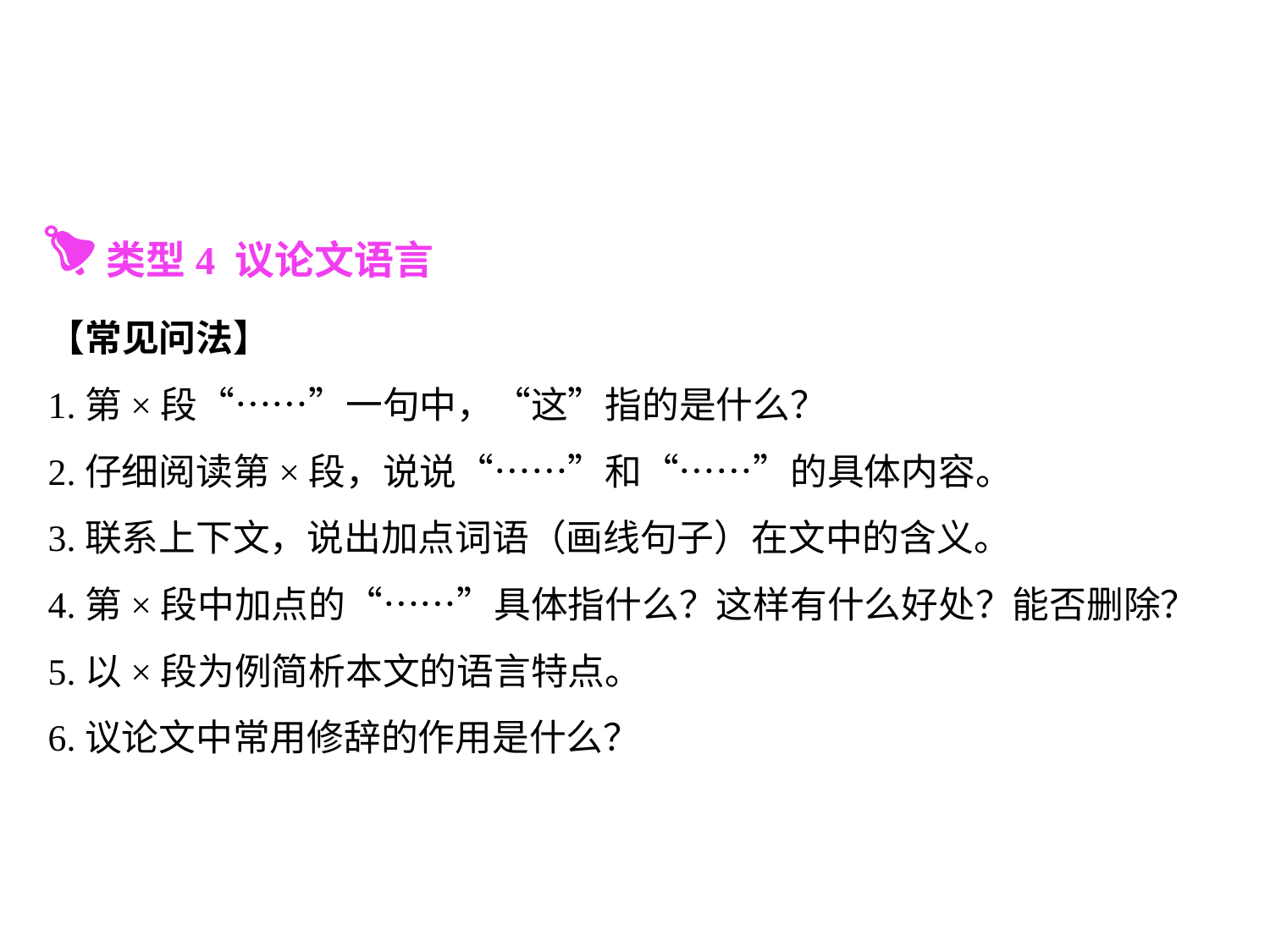

类型4 议论文语言

【常见问法】
1.第×段“……”一句中，“这”指的是什么？
2.仔细阅读第×段，说说“……”和“……”的具体内容。
3.联系上下文，说出加点词语（画线句子）在文中的含义。
4.第×段中加点的“……”具体指什么？这样有什么好处？能否删除？
5.以×段为例简析本文的语言特点。
6.议论文中常用修辞的作用是什么？